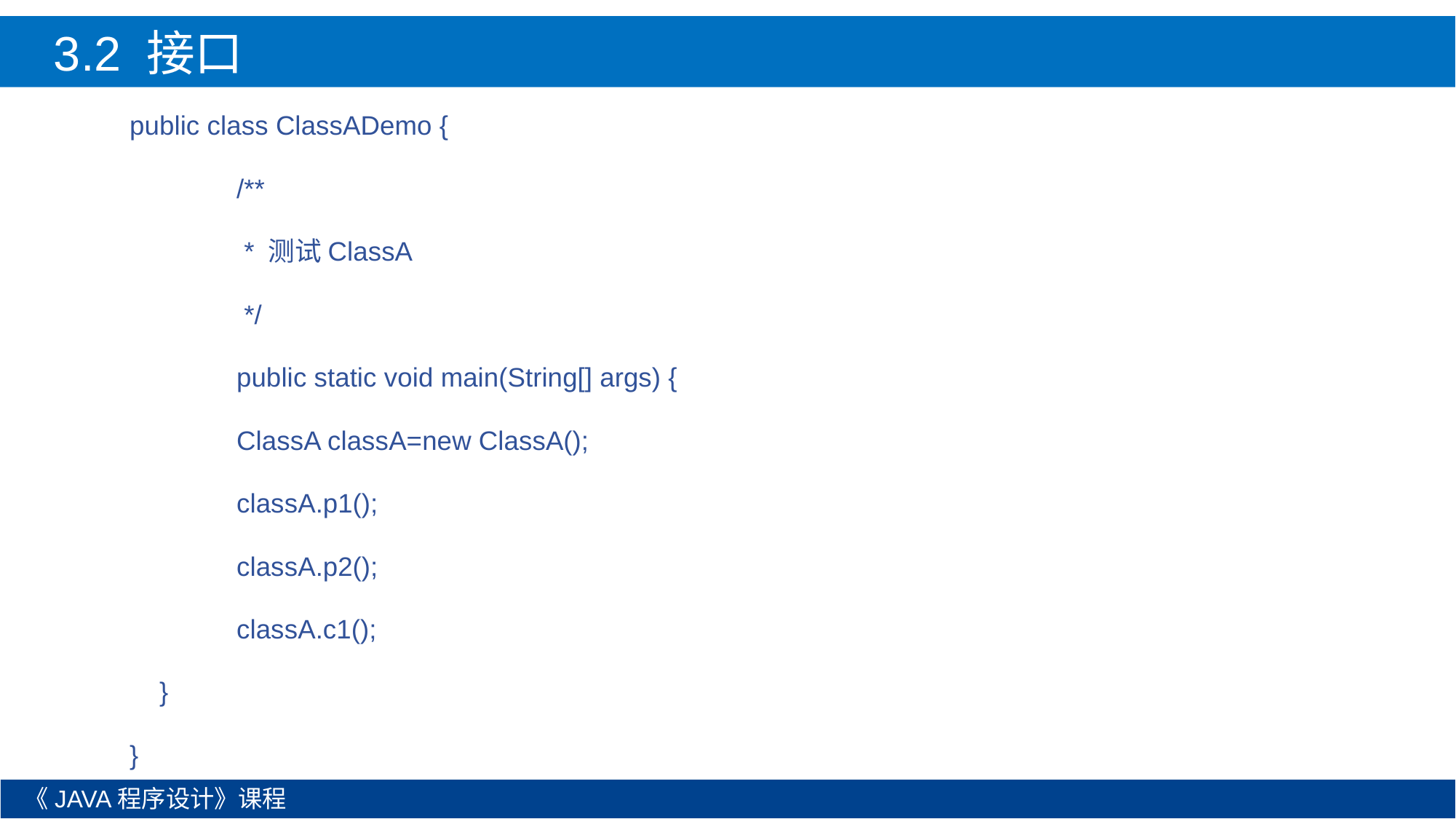

3.2 接口
public class ClassADemo {
	/**
	 * 测试ClassA
	 */
	public static void main(String[] args) {
		ClassA classA=new ClassA();
		classA.p1();
		classA.p2();
		classA.c1();
    }
}
《JAVA程序设计》课程